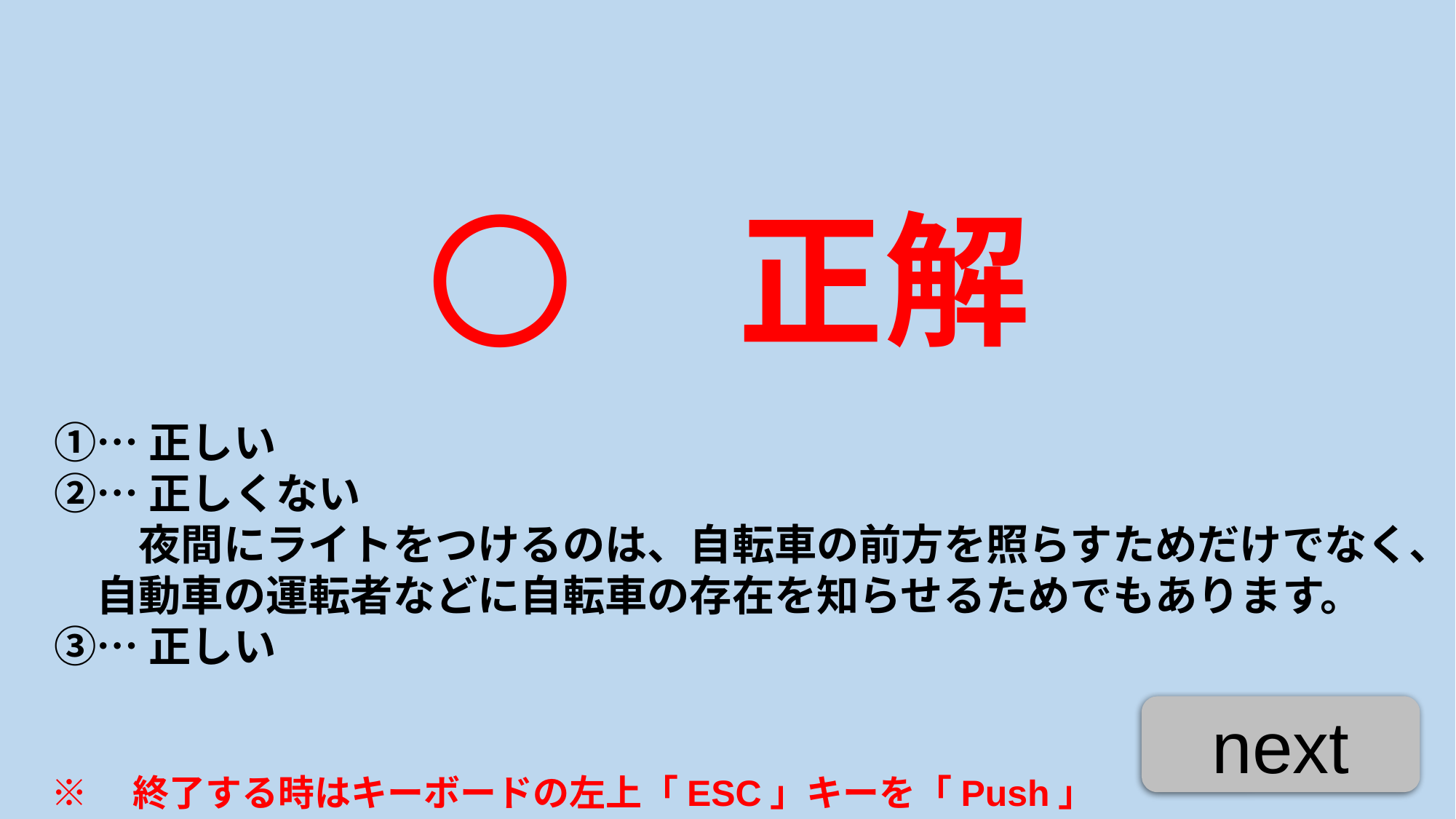

○
正解
①…正しい
②…正しくない
　　夜間にライトをつけるのは、自転車の前方を照らすためだけでなく、
　自動車の運転者などに自転車の存在を知らせるためでもあります。
③…正しい
next
※　終了する時はキーボードの左上「ESC」キーを「Push」